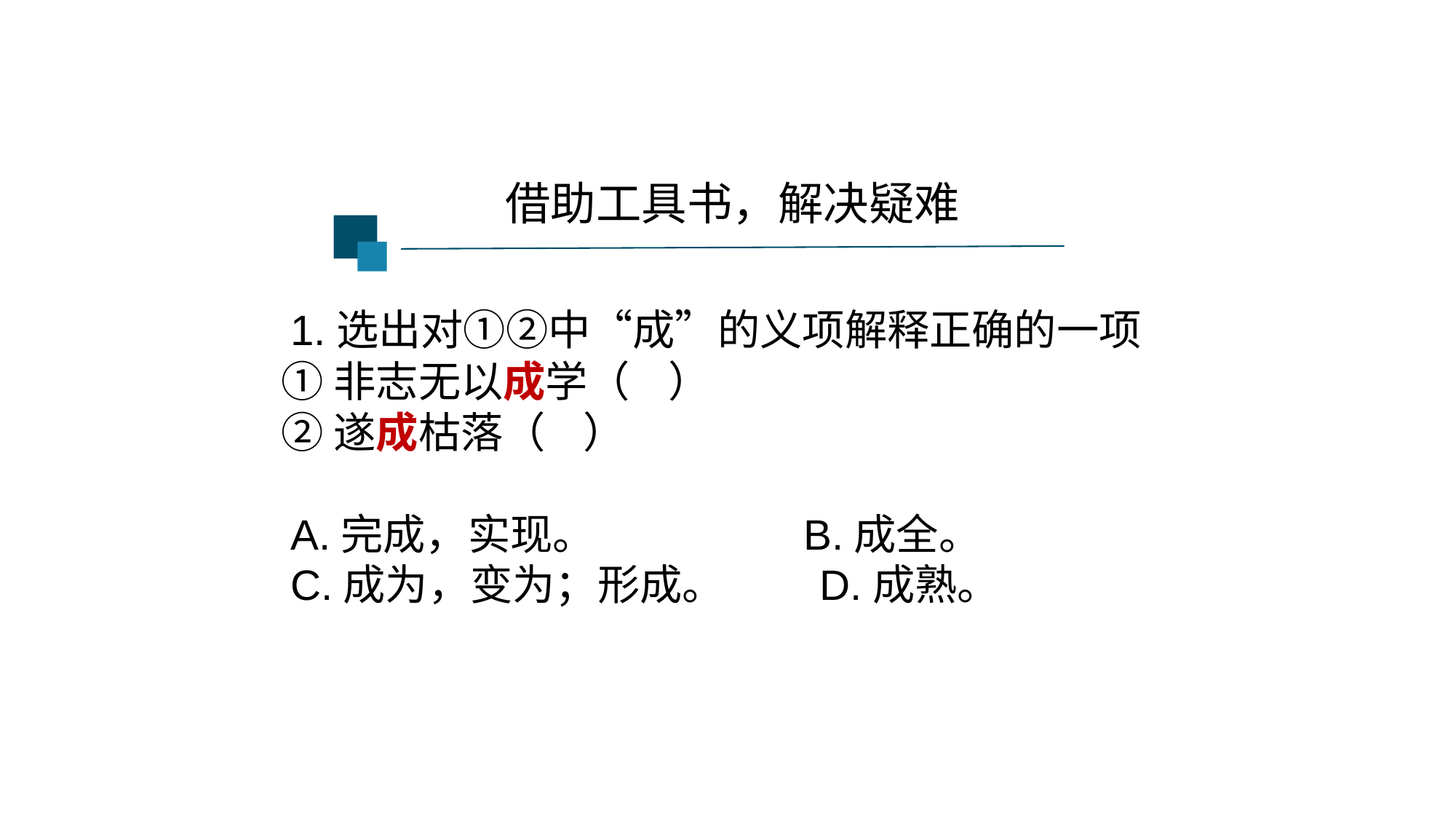

借助工具书，解决疑难

    1.选出对①②中“成”的义项解释正确的一项
    ①非志无以成学（    ）
    ②遂成枯落（    ）

    A.完成，实现。                     B.成全。
    C.成为，变为；形成。         D.成熟。